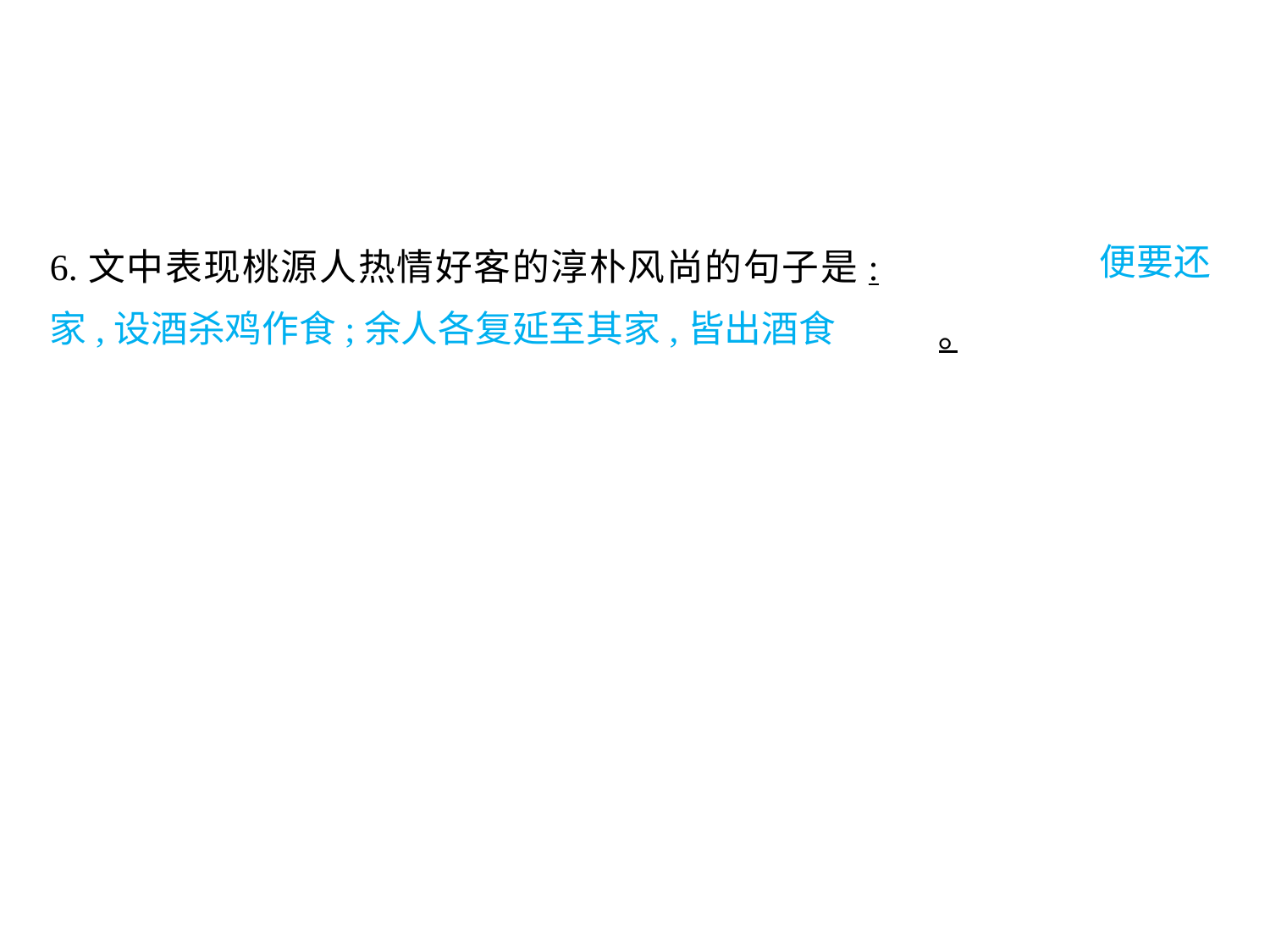

便要还家,设酒杀鸡作食;余人各复延至其家,皆出酒食
6.文中表现桃源人热情好客的淳朴风尚的句子是:										｡